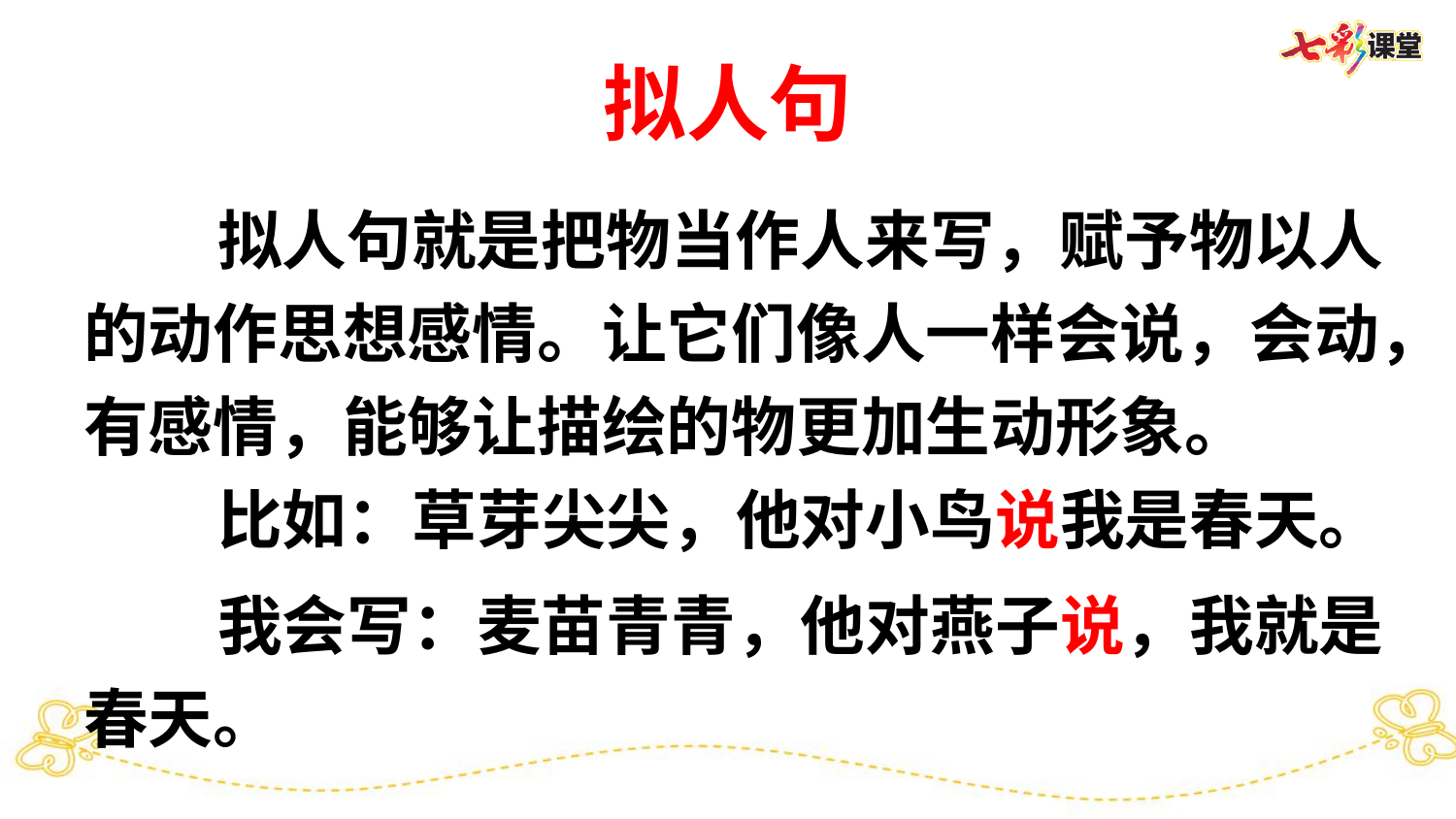

# 拟人句
        拟人句就是把物当作人来写，赋予物以人的动作思想感情。让它们像人一样会说，会动，有感情，能够让描绘的物更加生动形象。
        比如：草芽尖尖，他对小鸟说我是春天。
        我会写：麦苗青青，他对燕子说，我就是春天。